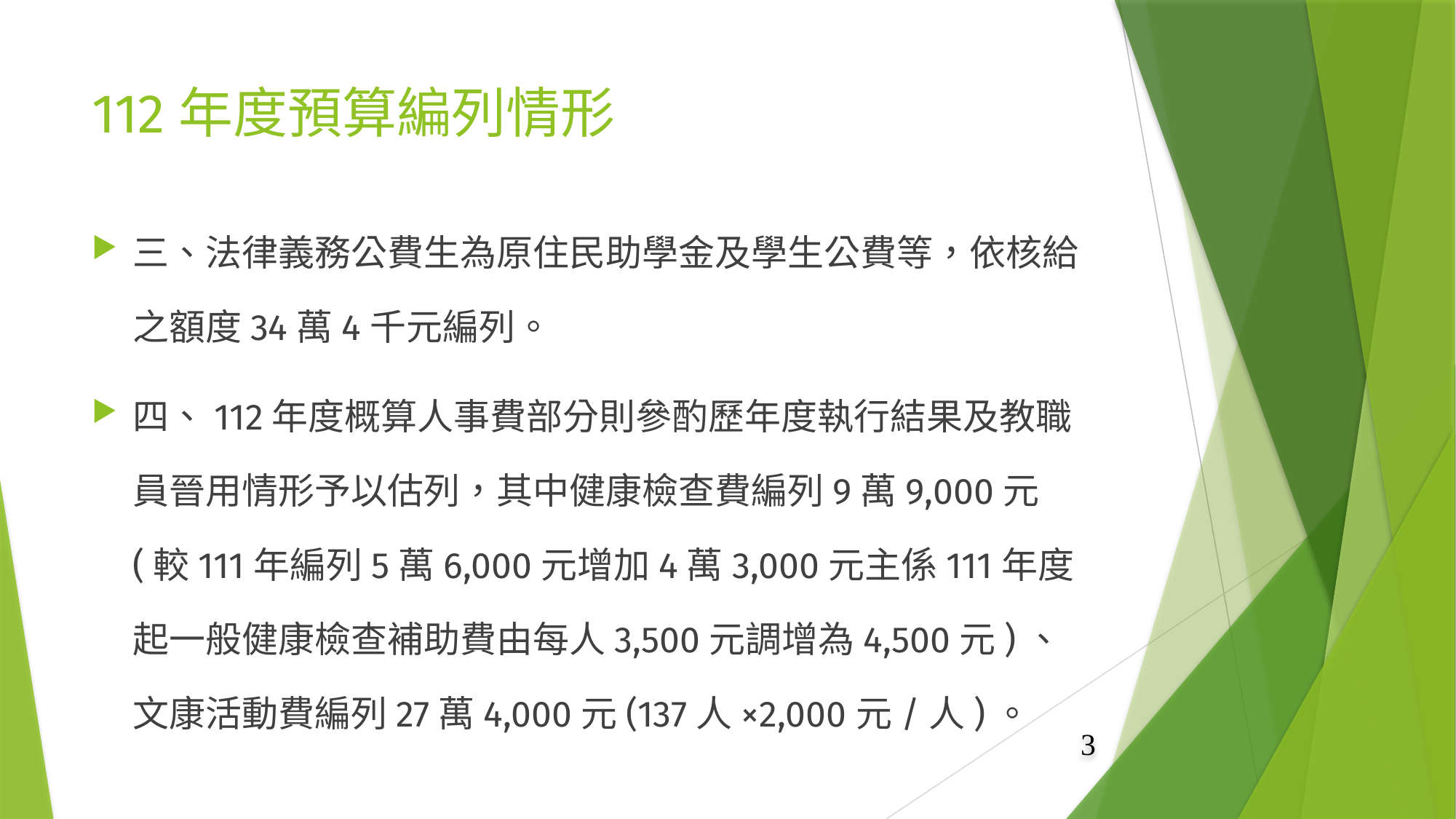

# 112年度預算編列情形
三、法律義務公費生為原住民助學金及學生公費等，依核給之額度34萬4千元編列。
四、112年度概算人事費部分則參酌歷年度執行結果及教職員晉用情形予以估列，其中健康檢查費編列9萬9,000元(較111年編列5萬6,000元增加4萬3,000元主係111年度起一般健康檢查補助費由每人3,500元調增為4,500元)、文康活動費編列27萬4,000元(137人×2,000元/人)。
3